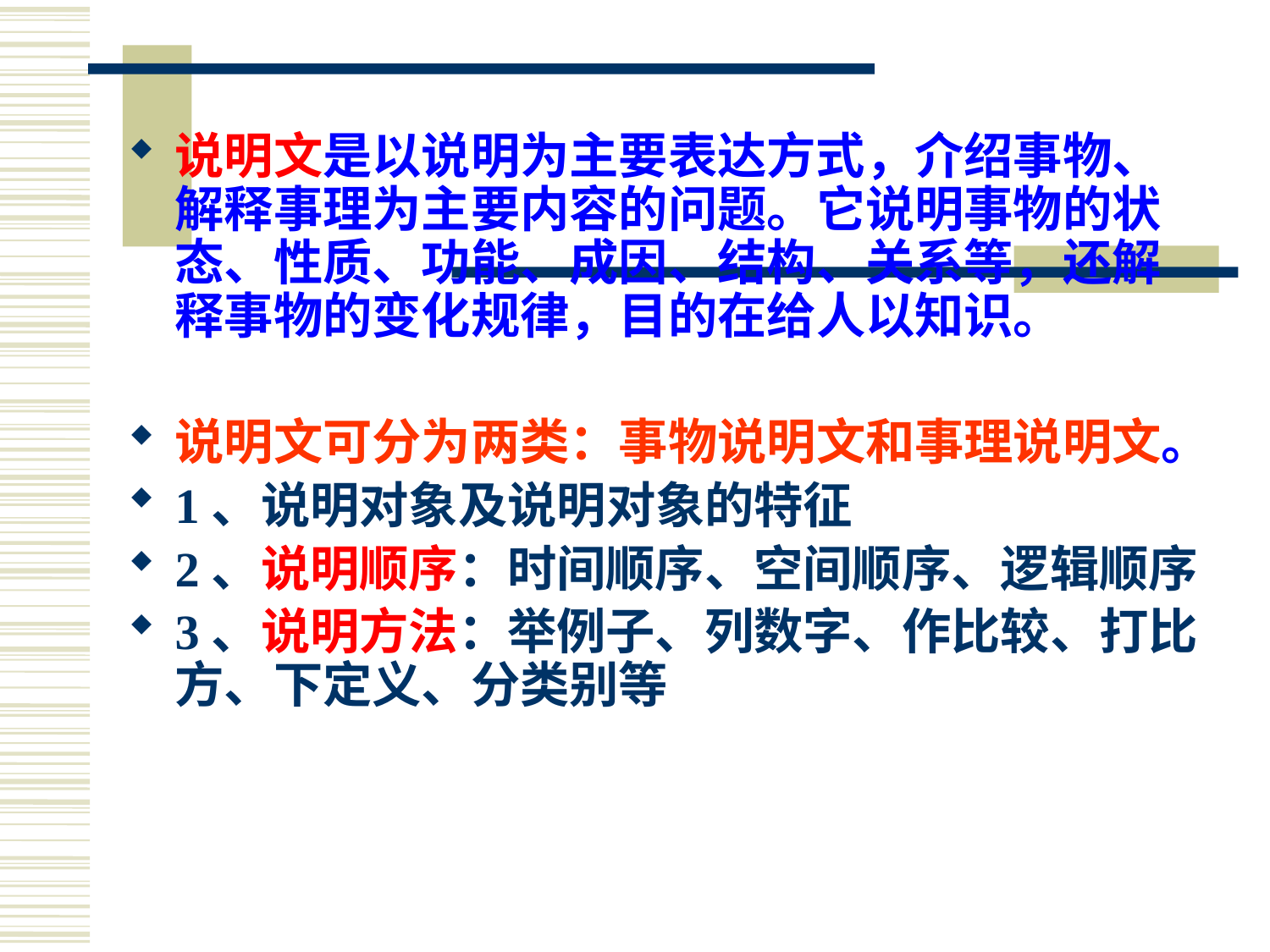

说明文是以说明为主要表达方式，介绍事物、解释事理为主要内容的问题。它说明事物的状态、性质、功能、成因、结构、关系等，还解释事物的变化规律，目的在给人以知识。

说明文可分为两类：事物说明文和事理说明文。
1、说明对象及说明对象的特征
2、说明顺序：时间顺序、空间顺序、逻辑顺序
3、说明方法：举例子、列数字、作比较、打比方、下定义、分类别等